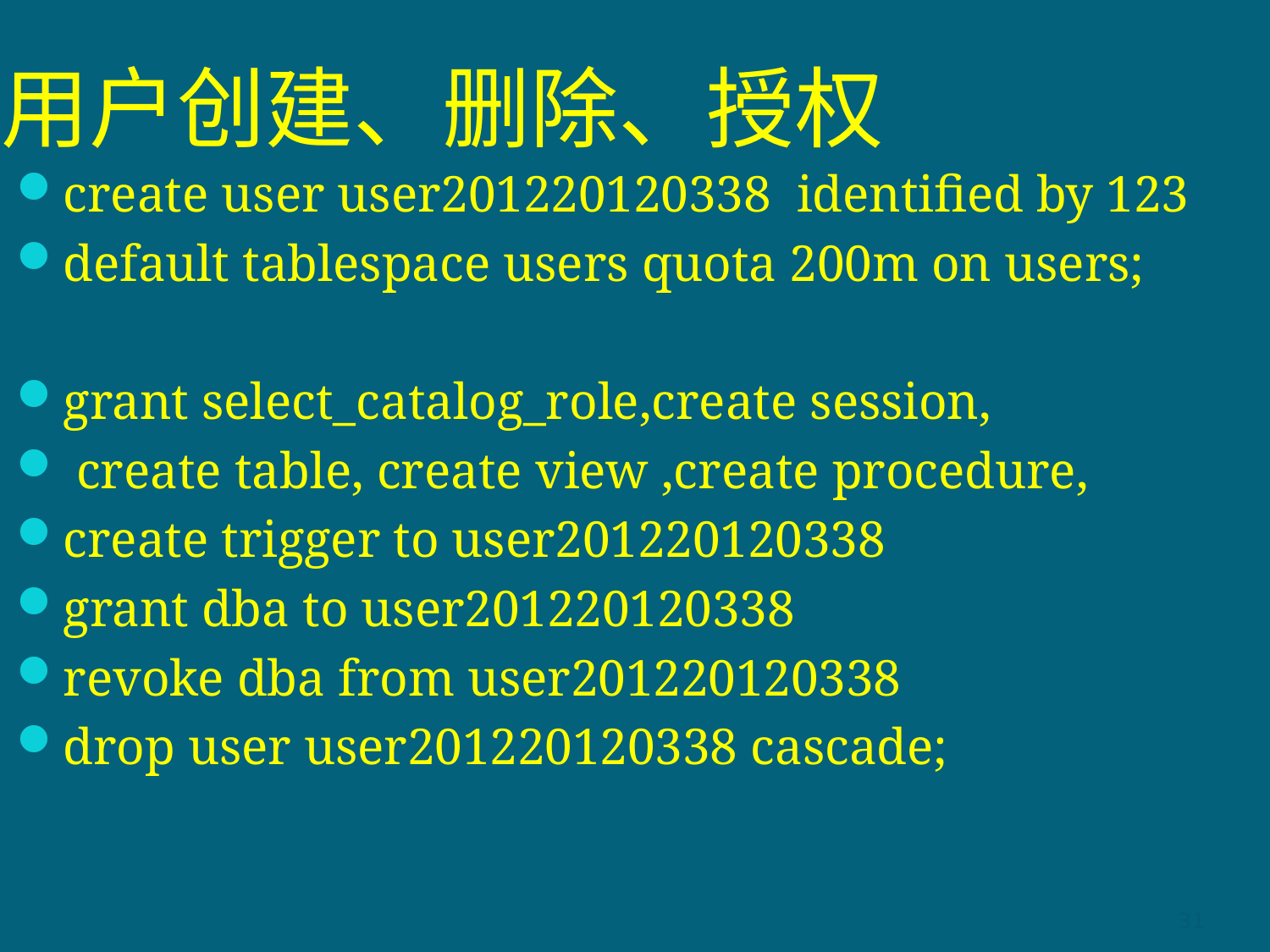

# 用户创建、删除、授权
create user user201220120338  identified by 123
default tablespace users quota 200m on users;

grant select_catalog_role,create session,
 create table, create view ,create procedure,
create trigger to user201220120338
grant dba to user201220120338
revoke dba from user201220120338
drop user user201220120338 cascade;

31